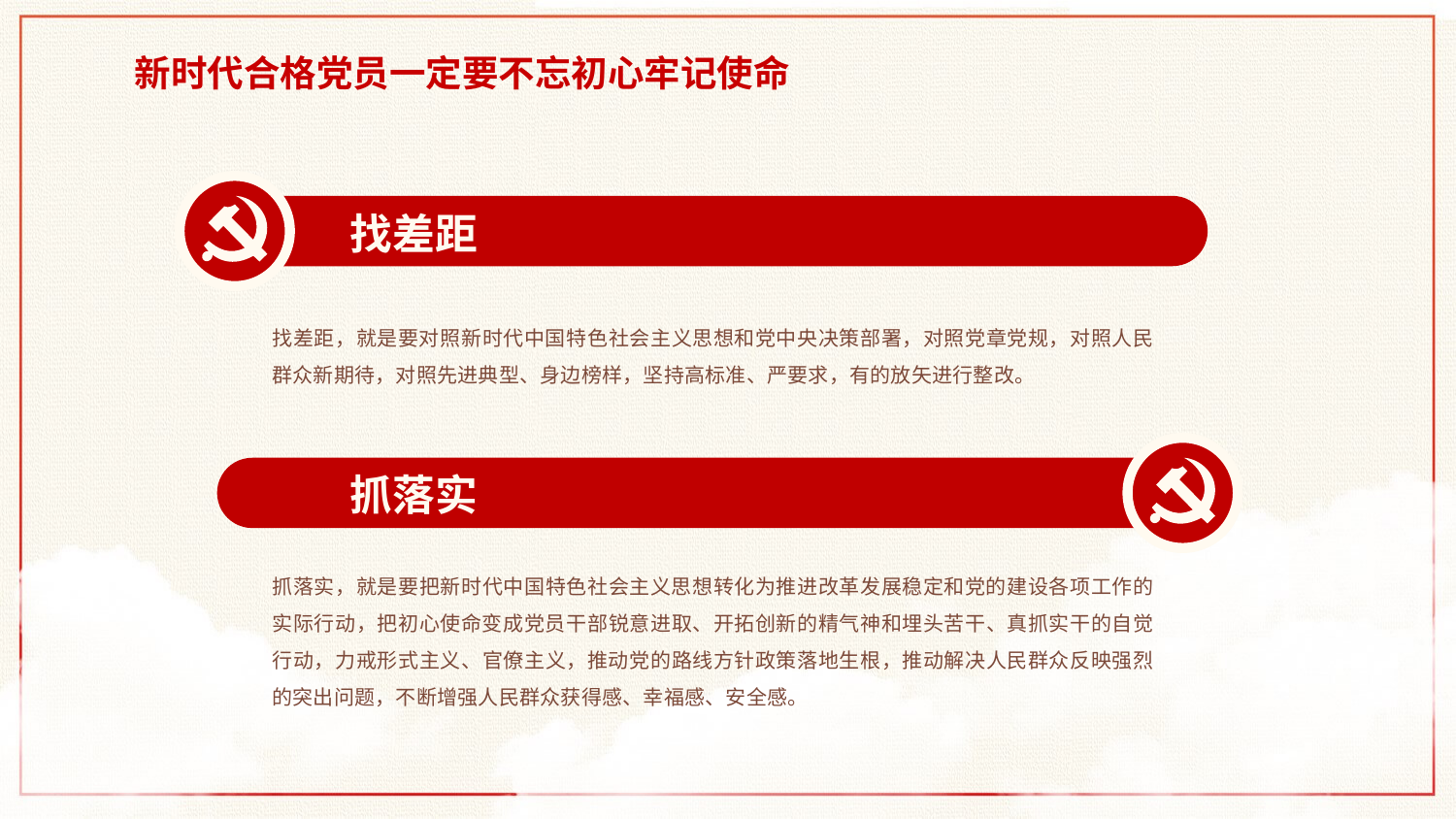

新时代合格党员一定要不忘初心牢记使命

找差距
找差距，就是要对照新时代中国特色社会主义思想和党中央决策部署，对照党章党规，对照人民群众新期待，对照先进典型、身边榜样，坚持高标准、严要求，有的放矢进行整改。

抓落实
抓落实，就是要把新时代中国特色社会主义思想转化为推进改革发展稳定和党的建设各项工作的实际行动，把初心使命变成党员干部锐意进取、开拓创新的精气神和埋头苦干、真抓实干的自觉行动，力戒形式主义、官僚主义，推动党的路线方针政策落地生根，推动解决人民群众反映强烈的突出问题，不断增强人民群众获得感、幸福感、安全感。